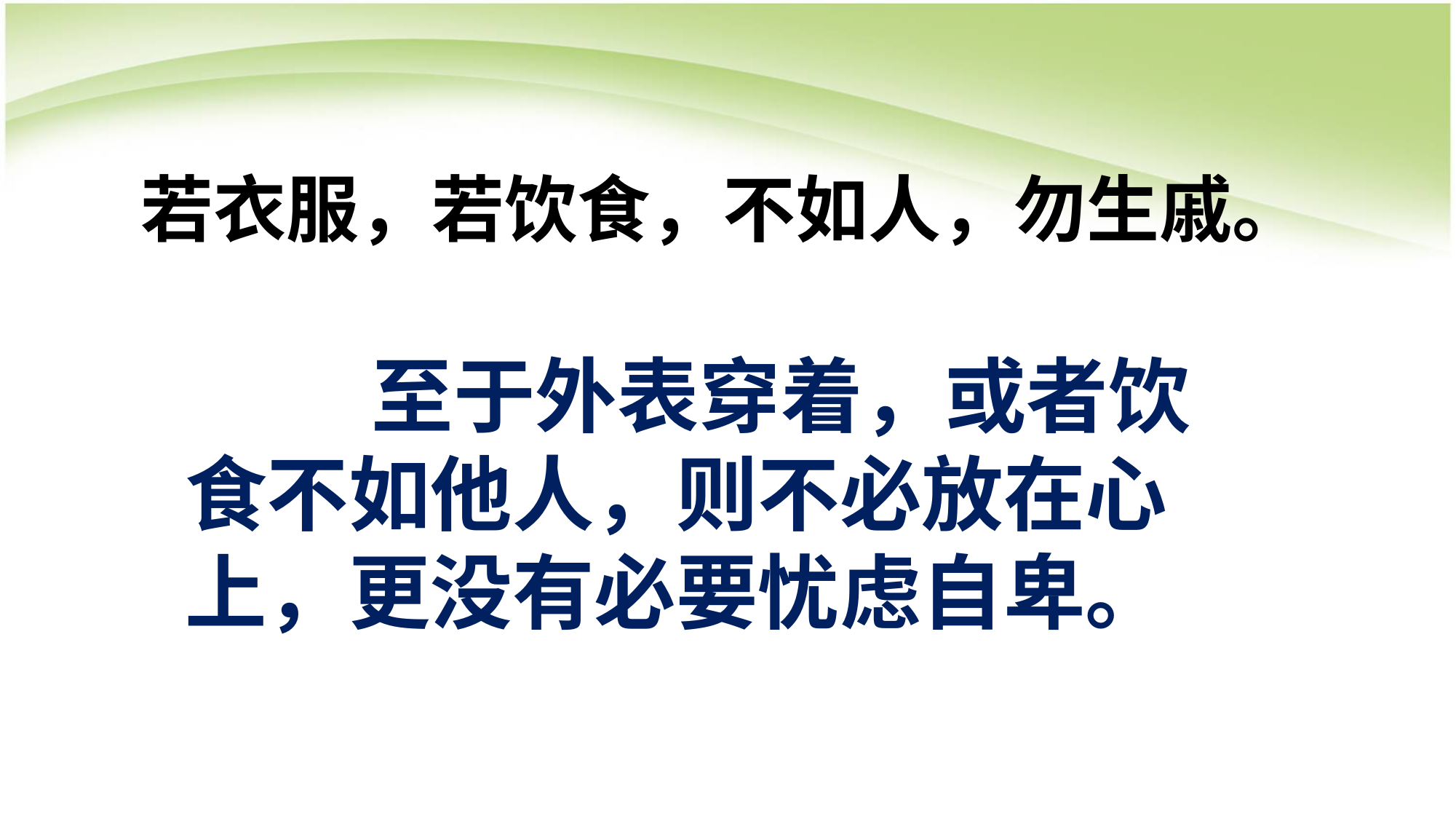

若衣服，若饮食，不如人，勿生戚。
         至于外表穿着，或者饮食不如他人，则不必放在心上，更没有必要忧虑自卑。